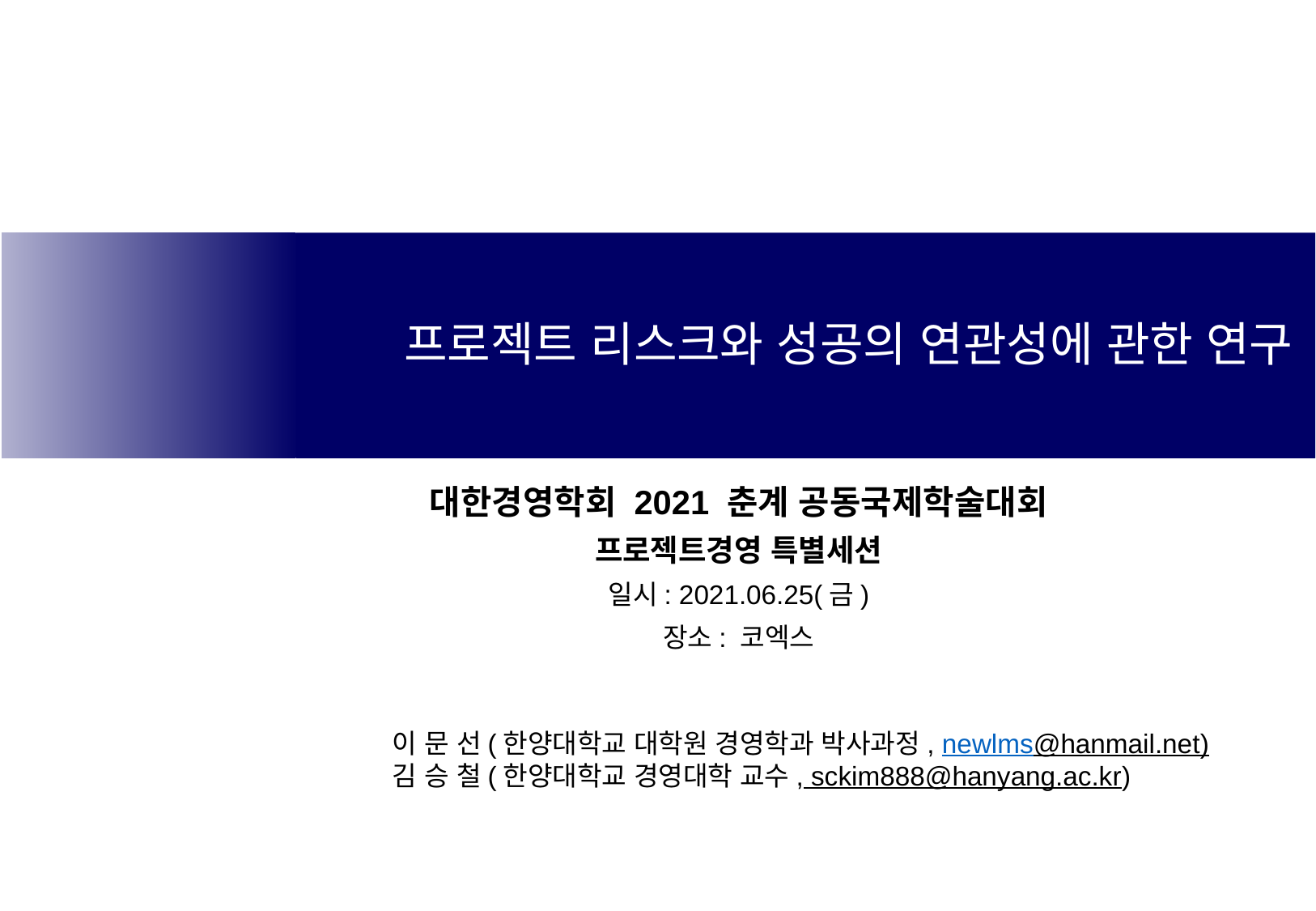

프로젝트 리스크와 성공의 연관성에 관한 연구
대한경영학회 2021 춘계 공동국제학술대회
프로젝트경영 특별세션
일시: 2021.06.25(금)
장소: 코엑스
이 문 선(한양대학교 대학원 경영학과 박사과정, newlms@hanmail.net)
김 승 철(한양대학교 경영대학 교수, sckim888@hanyang.ac.kr)